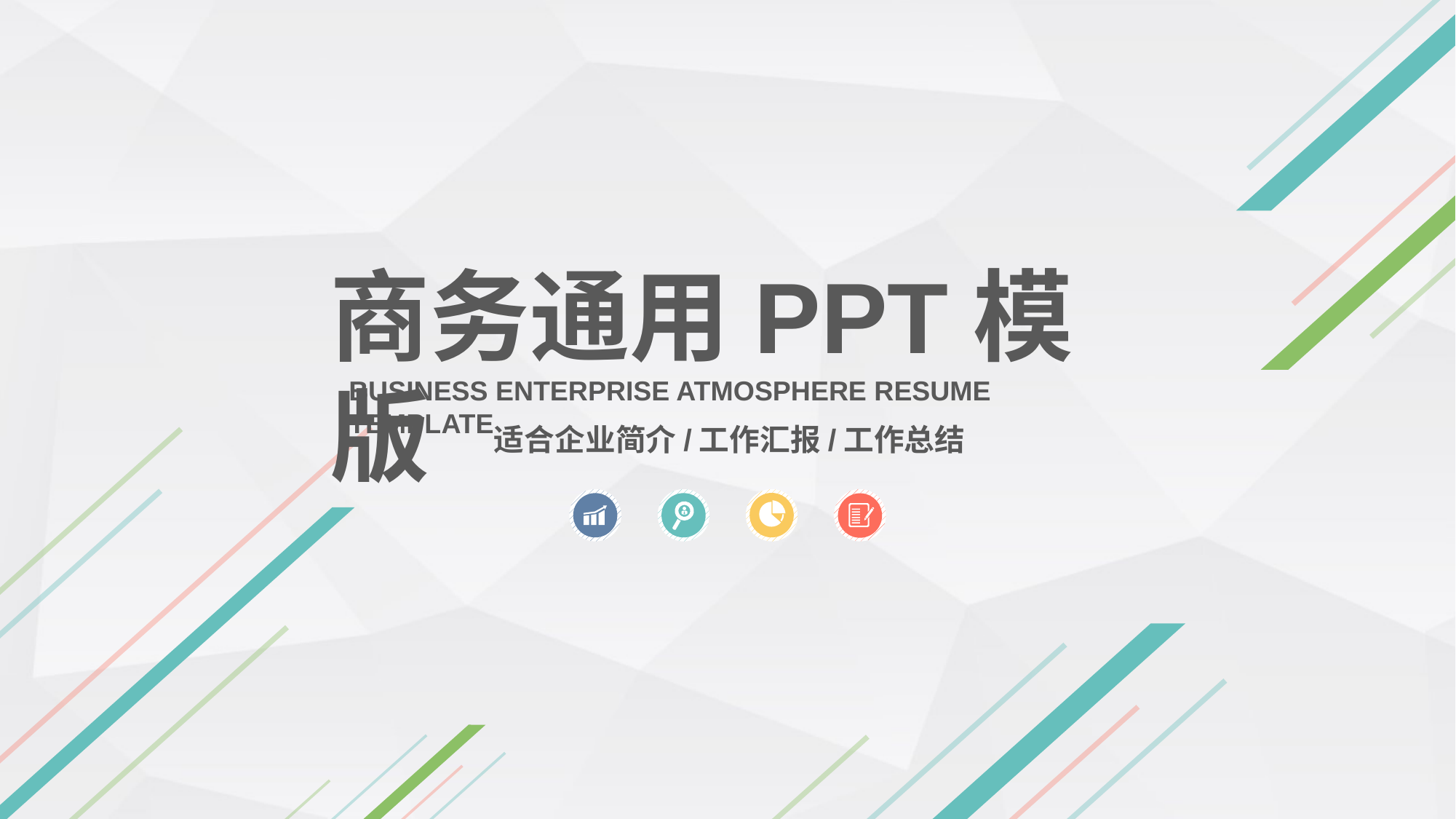

商务通用PPT模版

BUSINESS ENTERPRISE ATMOSPHERE RESUME TEMPLATE
适合企业简介/工作汇报/工作总结